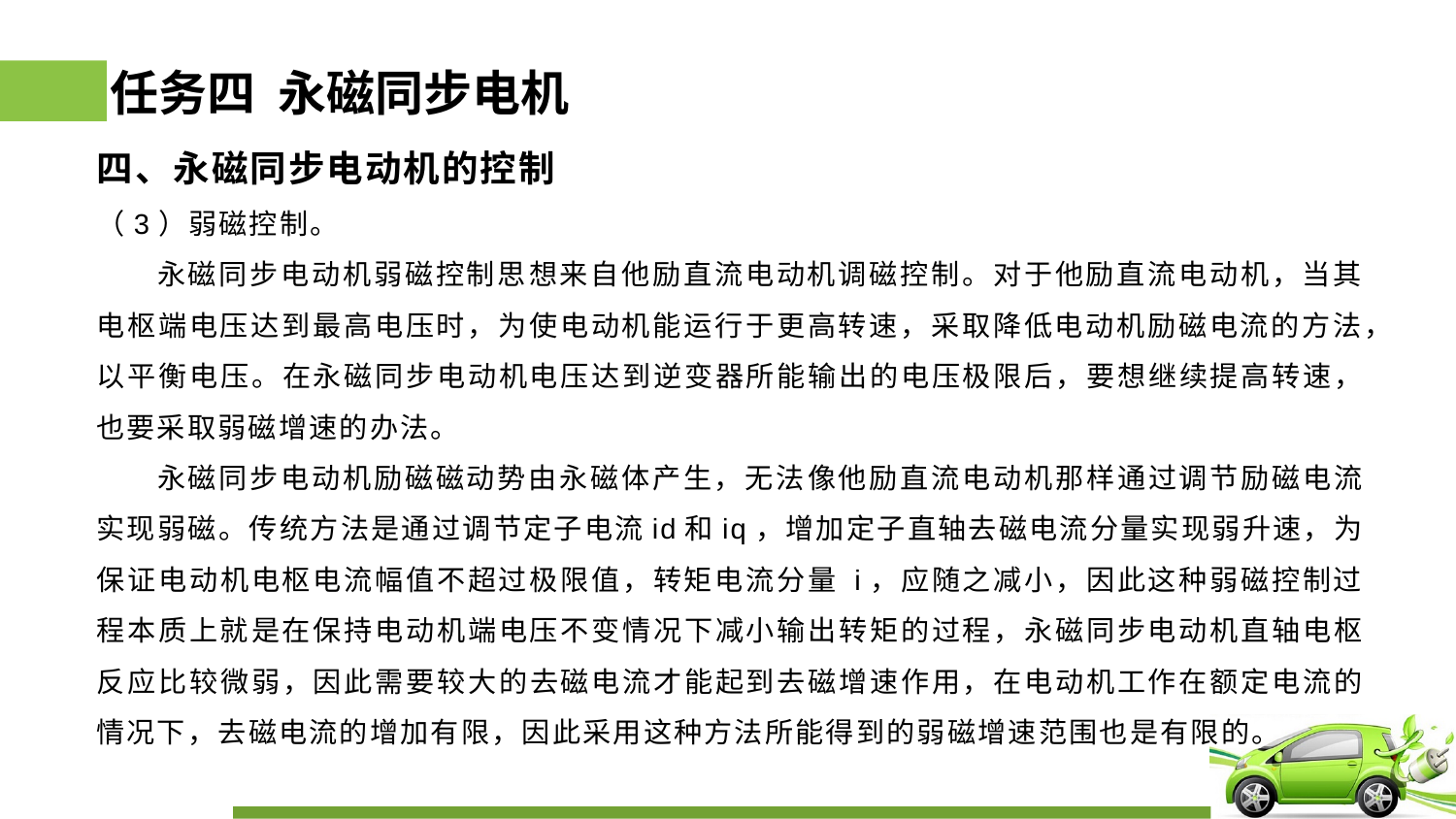

# 任务四  永磁同步电机
四、永磁同步电动机的控制
（3）弱磁控制。
      永磁同步电动机弱磁控制思想来自他励直流电动机调磁控制。对于他励直流电动机，当其电枢端电压达到最高电压时，为使电动机能运行于更高转速，采取降低电动机励磁电流的方法，以平衡电压。在永磁同步电动机电压达到逆变器所能输出的电压极限后，要想继续提高转速，也要采取弱磁增速的办法。
      永磁同步电动机励磁磁动势由永磁体产生，无法像他励直流电动机那样通过调节励磁电流实现弱磁。传统方法是通过调节定子电流id和iq，增加定子直轴去磁电流分量实现弱升速，为保证电动机电枢电流幅值不超过极限值，转矩电流分量 i，应随之减小，因此这种弱磁控制过程本质上就是在保持电动机端电压不变情况下减小输出转矩的过程，永磁同步电动机直轴电枢反应比较微弱，因此需要较大的去磁电流才能起到去磁增速作用，在电动机工作在额定电流的情况下，去磁电流的增加有限，因此采用这种方法所能得到的弱磁增速范围也是有限的。